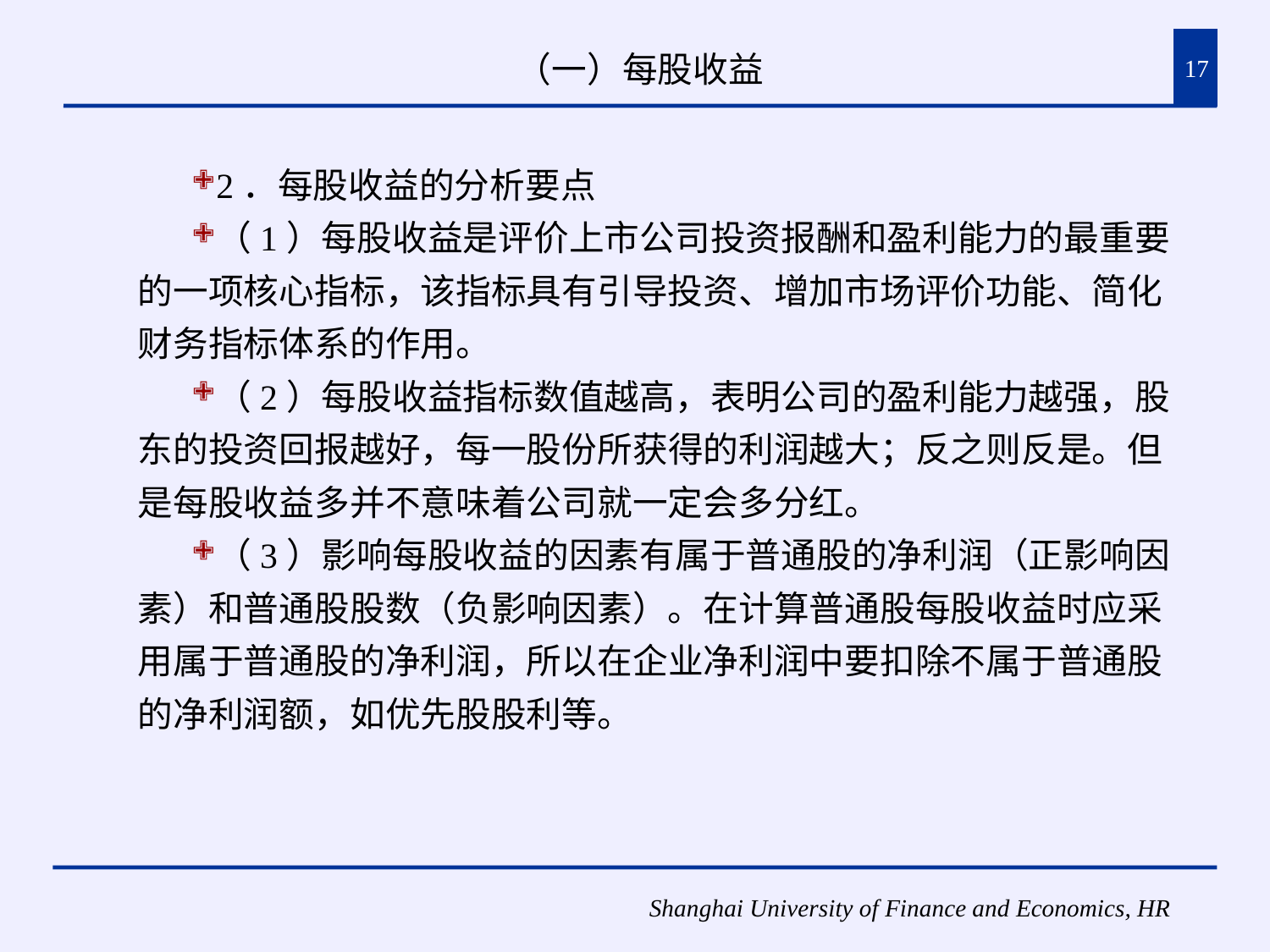

# （一）每股收益
17
2．每股收益的分析要点
（1）每股收益是评价上市公司投资报酬和盈利能力的最重要的一项核心指标，该指标具有引导投资、增加市场评价功能、简化财务指标体系的作用。
（2）每股收益指标数值越高，表明公司的盈利能力越强，股东的投资回报越好，每一股份所获得的利润越大；反之则反是。但是每股收益多并不意味着公司就一定会多分红。
（3）影响每股收益的因素有属于普通股的净利润（正影响因素）和普通股股数（负影响因素）。在计算普通股每股收益时应采用属于普通股的净利润，所以在企业净利润中要扣除不属于普通股的净利润额，如优先股股利等。